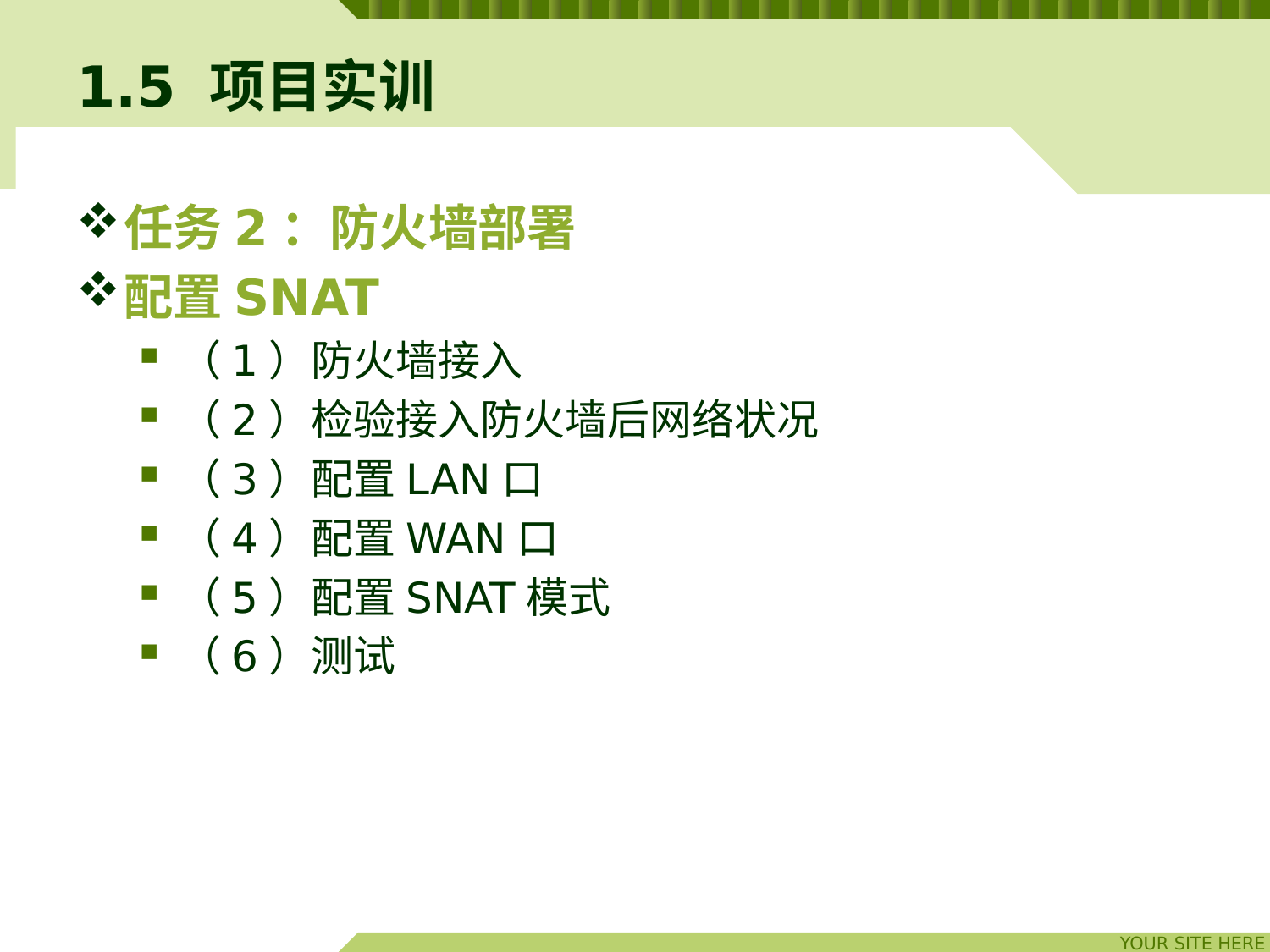

# 1.5 项目实训
任务2：防火墙部署
配置SNAT
（1）防火墙接入
（2）检验接入防火墙后网络状况
（3）配置LAN口
（4）配置WAN口
（5）配置SNAT模式
（6）测试